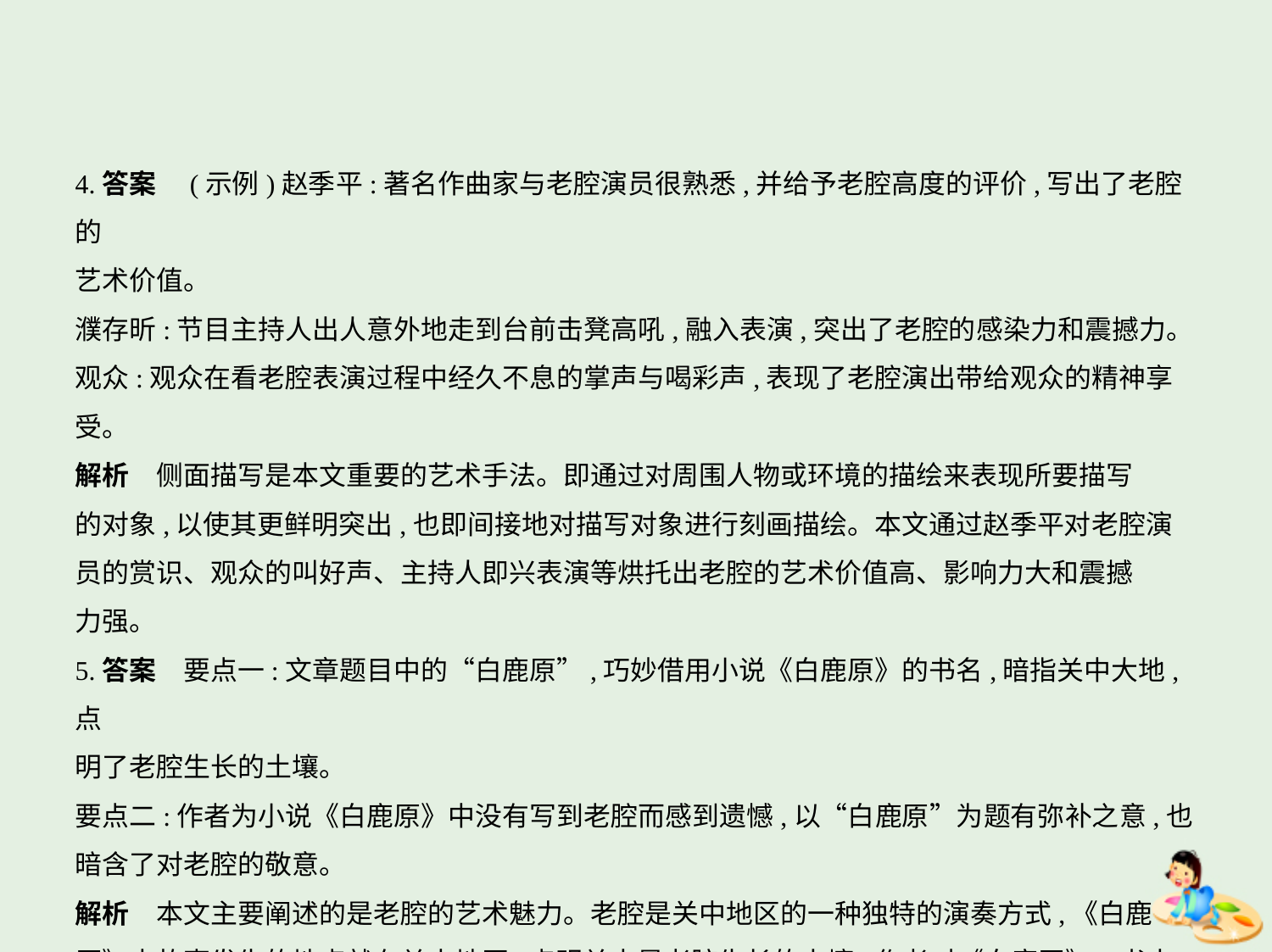

4.答案　(示例)赵季平:著名作曲家与老腔演员很熟悉,并给予老腔高度的评价,写出了老腔的
艺术价值。
濮存昕:节目主持人出人意外地走到台前击凳高吼,融入表演,突出了老腔的感染力和震撼力。
观众:观众在看老腔表演过程中经久不息的掌声与喝彩声,表现了老腔演出带给观众的精神享受。
解析　侧面描写是本文重要的艺术手法。即通过对周围人物或环境的描绘来表现所要描写
的对象,以使其更鲜明突出,也即间接地对描写对象进行刻画描绘。本文通过赵季平对老腔演
员的赏识、观众的叫好声、主持人即兴表演等烘托出老腔的艺术价值高、影响力大和震撼
力强。
5.答案　要点一:文章题目中的“白鹿原”,巧妙借用小说《白鹿原》的书名,暗指关中大地,点
明了老腔生长的土壤。
要点二:作者为小说《白鹿原》中没有写到老腔而感到遗憾,以“白鹿原”为题有弥补之意,也
暗含了对老腔的敬意。
解析　本文主要阐述的是老腔的艺术魅力。老腔是关中地区的一种独特的演奏方式,《白鹿
原》中故事发生的地点就在关中地区,点明关中是老腔生长的土壤;作者对《白鹿原》一书中